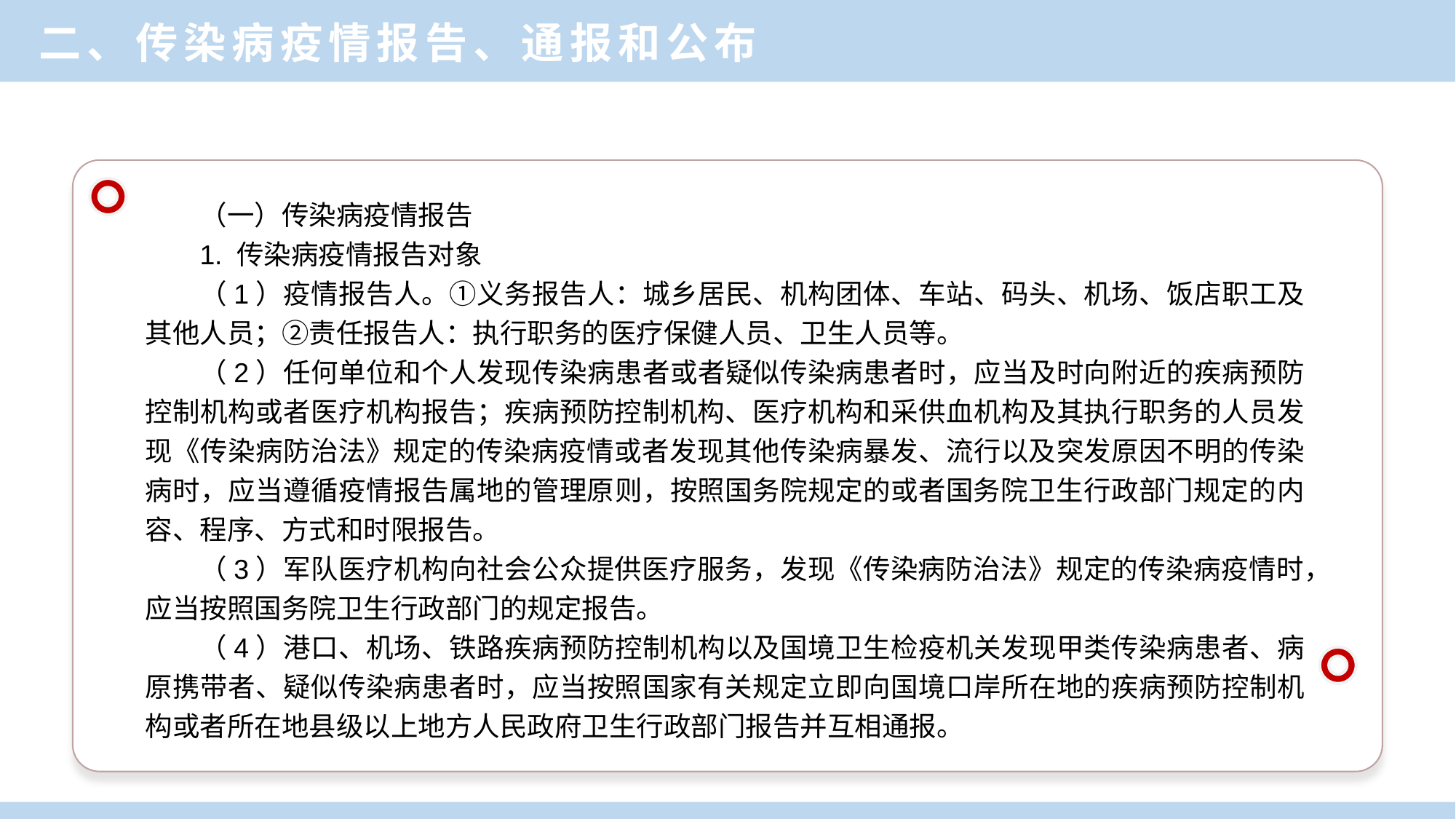

二、传染病疫情报告、通报和公布

（一）传染病疫情报告
1. 传染病疫情报告对象
（1）疫情报告人。①义务报告人：城乡居民、机构团体、车站、码头、机场、饭店职工及其他人员；②责任报告人：执行职务的医疗保健人员、卫生人员等。
（2）任何单位和个人发现传染病患者或者疑似传染病患者时，应当及时向附近的疾病预防控制机构或者医疗机构报告；疾病预防控制机构、医疗机构和采供血机构及其执行职务的人员发现《传染病防治法》规定的传染病疫情或者发现其他传染病暴发、流行以及突发原因不明的传染病时，应当遵循疫情报告属地的管理原则，按照国务院规定的或者国务院卫生行政部门规定的内容、程序、方式和时限报告。
（3）军队医疗机构向社会公众提供医疗服务，发现《传染病防治法》规定的传染病疫情时，应当按照国务院卫生行政部门的规定报告。
（4）港口、机场、铁路疾病预防控制机构以及国境卫生检疫机关发现甲类传染病患者、病原携带者、疑似传染病患者时，应当按照国家有关规定立即向国境口岸所在地的疾病预防控制机构或者所在地县级以上地方人民政府卫生行政部门报告并互相通报。